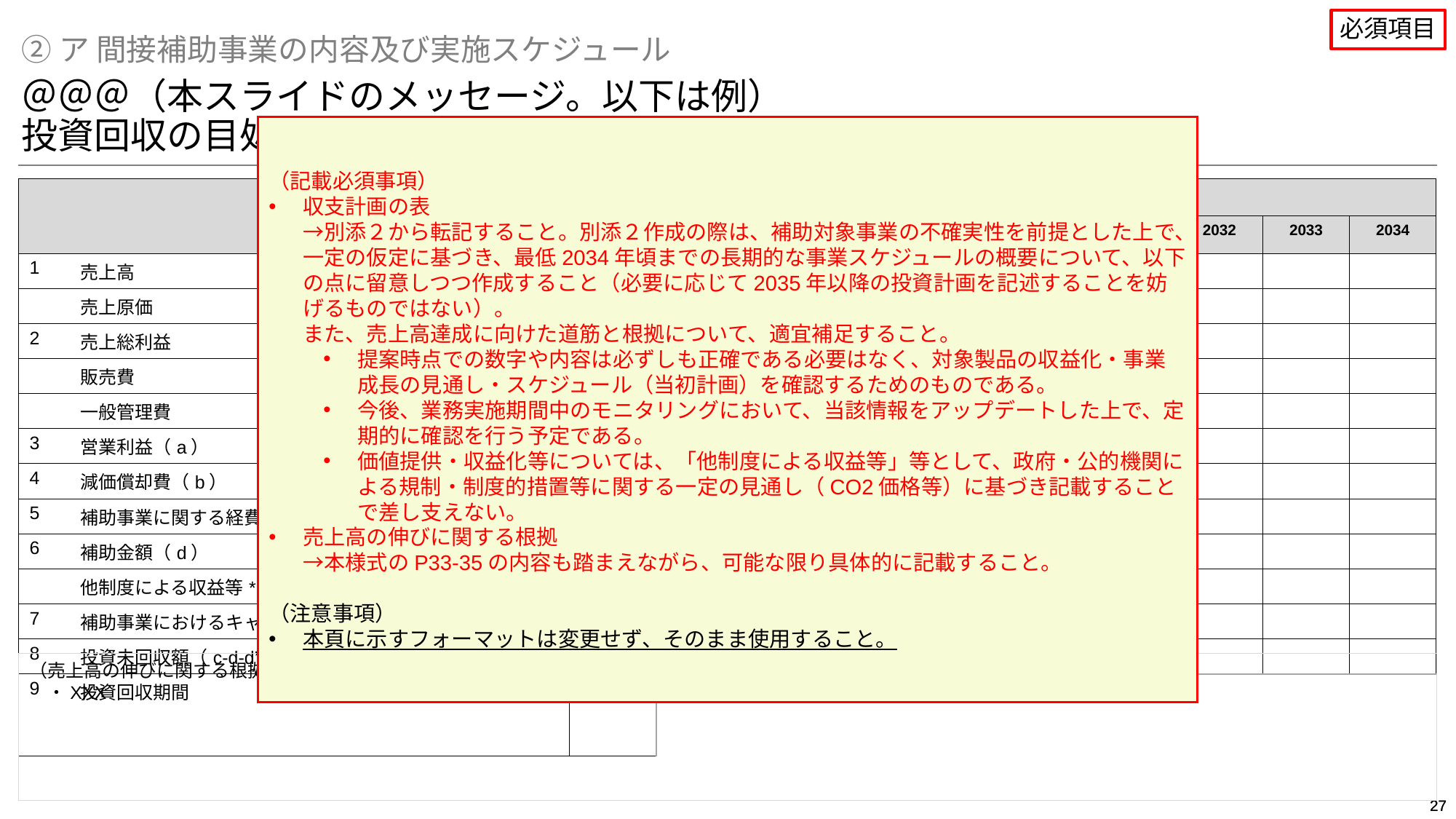

必須項目
②ア 間接補助事業の内容及び実施スケジュール
＠＠＠（本スライドのメッセージ。以下は例）
投資回収の目処はxx年を想定している
（記載必須事項）
収支計画の表
→別添２から転記すること。別添２作成の際は、補助対象事業の不確実性を前提とした上で、一定の仮定に基づき、最低2034年頃までの長期的な事業スケジュールの概要について、以下の点に留意しつつ作成すること（必要に応じて2035年以降の投資計画を記述することを妨げるものではない）。
また、売上高達成に向けた道筋と根拠について、適宜補足すること。
提案時点での数字や内容は必ずしも正確である必要はなく、対象製品の収益化・事業成長の見通し・スケジュール（当初計画）を確認するためのものである。
今後、業務実施期間中のモニタリングにおいて、当該情報をアップデートした上で、定期的に確認を行う予定である。
価値提供・収益化等については、「他制度による収益等」等として、政府・公的機関による規制・制度的措置等に関する一定の見通し（CO2価格等）に基づき記載することで差し支えない。
売上高の伸びに関する根拠
→本様式のP33-35の内容も踏まえながら、可能な限り具体的に記載すること。

（注意事項）
本頁に示すフォーマットは変更せず、そのまま使用すること。
| 項目 | 対象経費 | 年度（百万円） |  |  |  |  |  |  |  |  |  |
| --- | --- | --- | --- | --- | --- | --- | --- | --- | --- | --- | --- |
| 設備名 | 対象経費 | 2025 | 2026 | 2027 | 2028 | 2029 | 2030 | 2031 | 2032 | 2033 | 2034 |
| 1 | 売上高 | xx |  |  |  |  |  |  |  |  |  |
|  | 売上原価 |  |  |  |  |  |  |  |  |  |  |
| 2 | 売上総利益 |  |  |  |  |  |  |  |  |  |  |
|  | 販売費 |  |  |  |  |  |  |  |  |  |  |
|  | 一般管理費 |  |  |  |  |  |  |  |  |  |  |
| 3 | 営業利益（a） |  |  |  |  |  |  |  |  |  |  |
| 4 | 減価償却費（b） |  |  |  |  |  |  |  |  |  |  |
| 5 | 補助事業に関する経費（c） |  |  |  |  |  |  |  |  |  |  |
| 6 | 補助金額（d） |  |  |  |  |  |  |  |  |  |  |
|  | 他制度による収益等\*（d’） |  |  |  |  |  |  |  |  |  |  |
| 7 | 補助事業におけるキャッシュフロー（e=a+b） |  |  |  |  |  |  |  |  |  |  |
| 8 | 投資未回収額（c-d-d’-e） |  |  |  |  |  |  |  |  |  |  |
| 9 | 投資回収期間 |  |  |  |  |  |  |  |  |  |  |
（売上高の伸びに関する根拠）
　・XXX